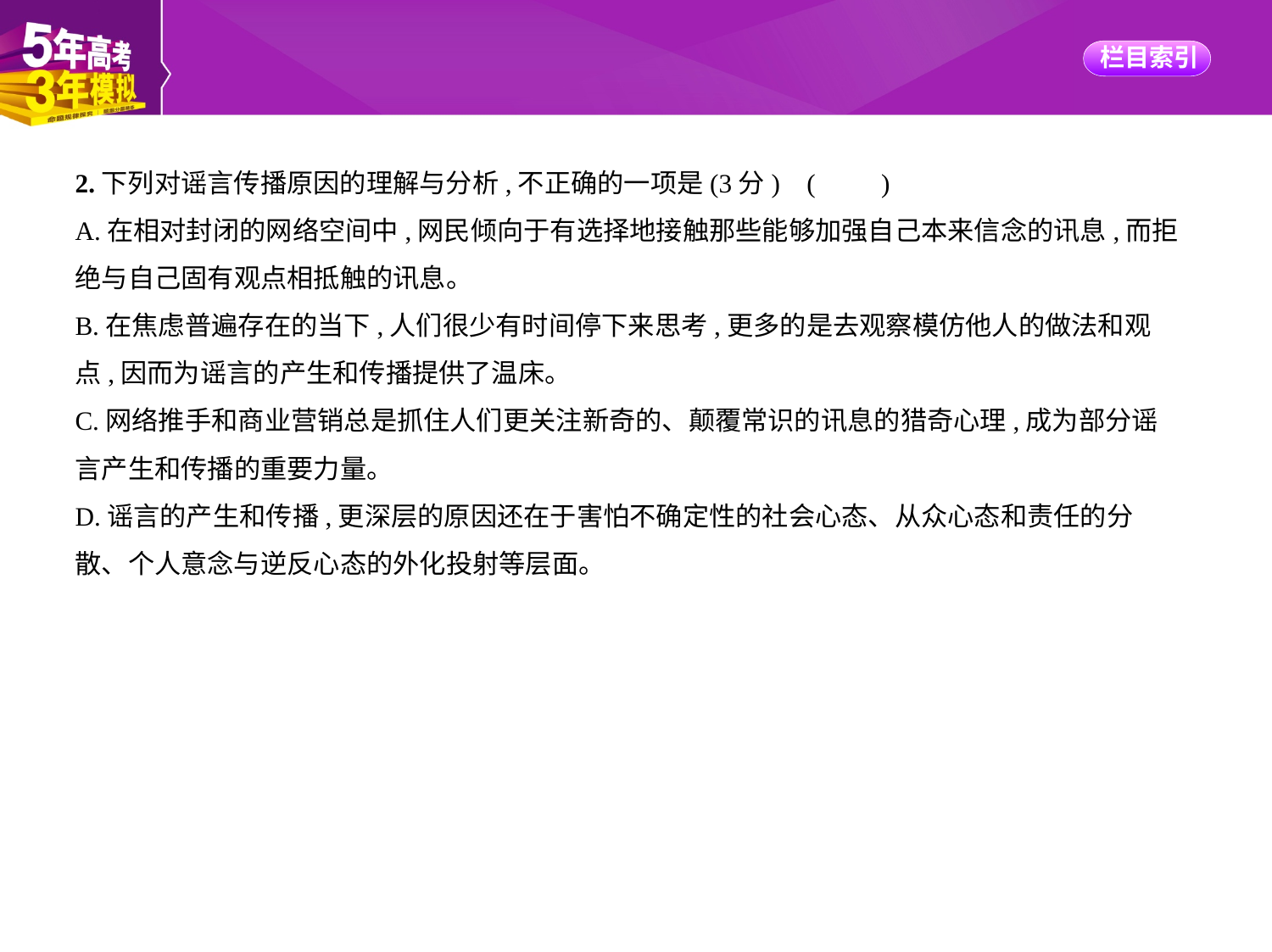

2.下列对谣言传播原因的理解与分析,不正确的一项是(3分) (　　)
A.在相对封闭的网络空间中,网民倾向于有选择地接触那些能够加强自己本来信念的讯息,而拒
绝与自己固有观点相抵触的讯息。
B.在焦虑普遍存在的当下,人们很少有时间停下来思考,更多的是去观察模仿他人的做法和观
点,因而为谣言的产生和传播提供了温床。
C.网络推手和商业营销总是抓住人们更关注新奇的、颠覆常识的讯息的猎奇心理,成为部分谣
言产生和传播的重要力量。
D.谣言的产生和传播,更深层的原因还在于害怕不确定性的社会心态、从众心态和责任的分
散、个人意念与逆反心态的外化投射等层面。